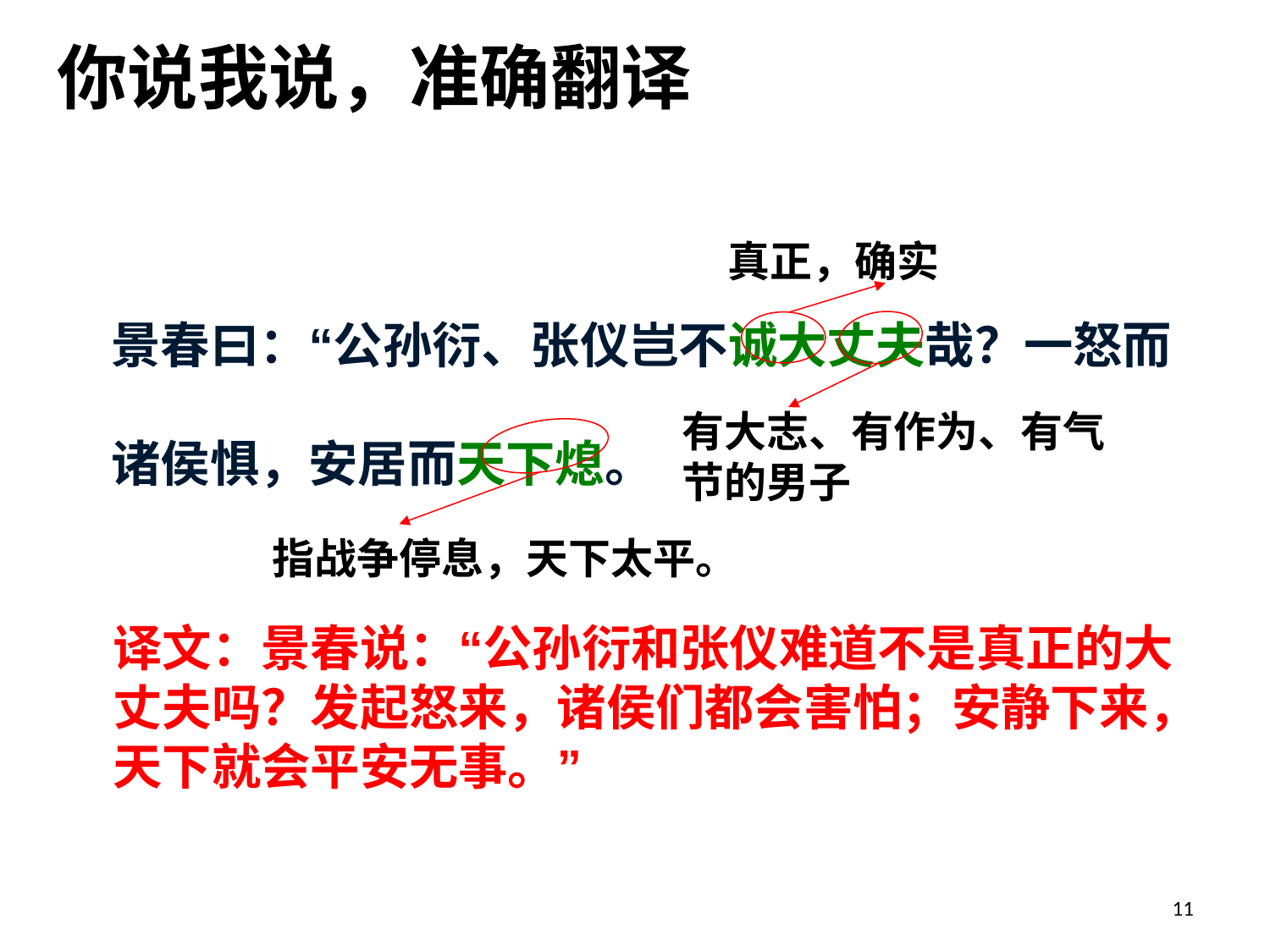

你说我说，准确翻译
真正，确实
景春曰：“公孙衍、张仪岂不诚大丈夫哉？一怒而诸侯惧，安居而天下熄。

有大志、有作为、有气节的男子

指战争停息，天下太平。
译文：景春说：“公孙衍和张仪难道不是真正的大丈夫吗？发起怒来，诸侯们都会害怕；安静下来，天下就会平安无事。”
11